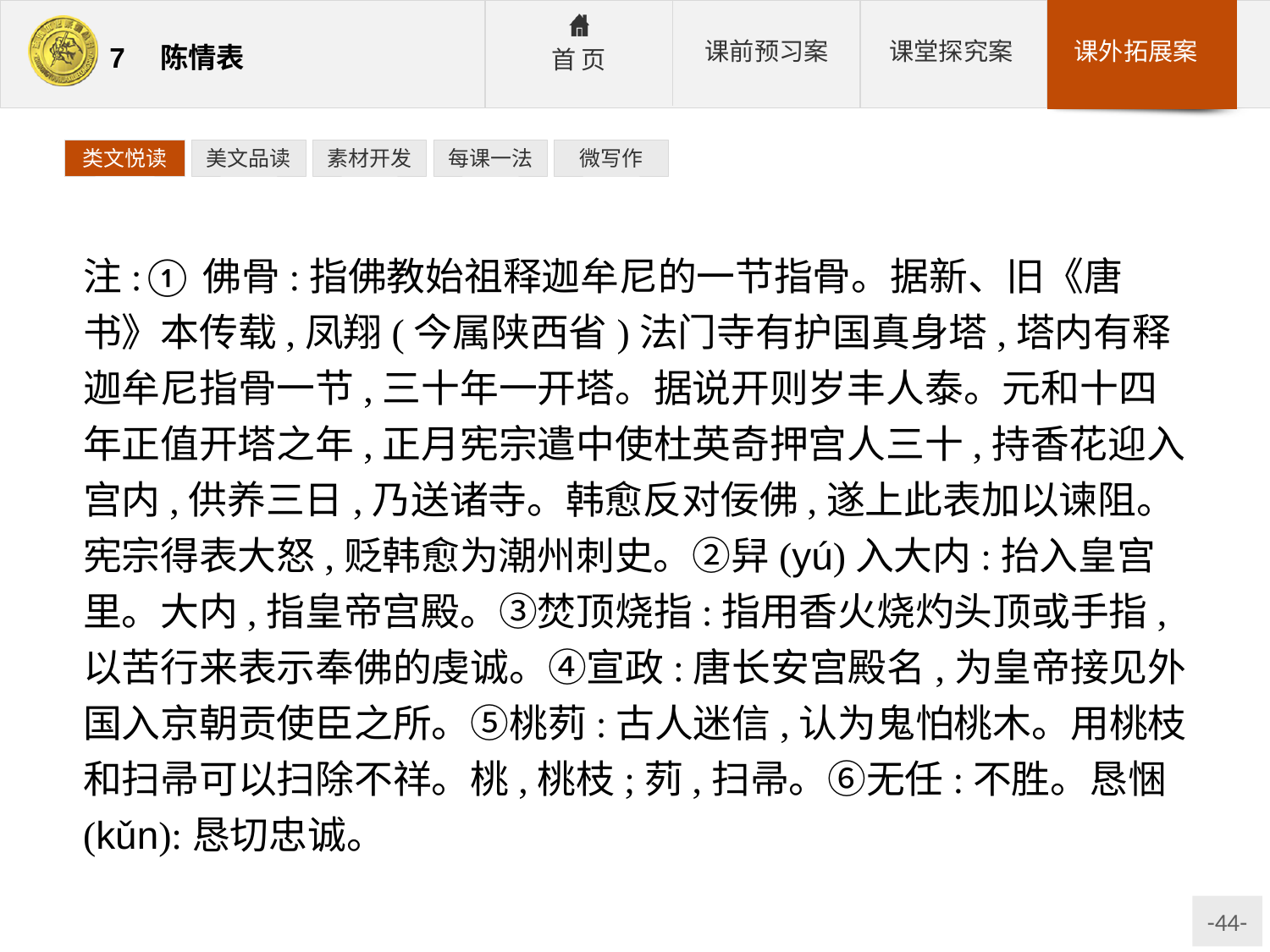

类文悦读
美文品读
素材开发
每课一法
微写作
注:①佛骨:指佛教始祖释迦牟尼的一节指骨。据新、旧《唐书》本传载,凤翔(今属陕西省)法门寺有护国真身塔,塔内有释迦牟尼指骨一节,三十年一开塔。据说开则岁丰人泰。元和十四年正值开塔之年,正月宪宗遣中使杜英奇押宫人三十,持香花迎入宫内,供养三日,乃送诸寺。韩愈反对佞佛,遂上此表加以谏阻。宪宗得表大怒,贬韩愈为潮州刺史。②舁(yú)入大内:抬入皇宫里。大内,指皇帝宫殿。③焚顶烧指:指用香火烧灼头顶或手指,以苦行来表示奉佛的虔诚。④宣政:唐长安宫殿名,为皇帝接见外国入京朝贡使臣之所。⑤桃茢:古人迷信,认为鬼怕桃木。用桃枝和扫帚可以扫除不祥。桃,桃枝;茢,扫帚。⑥无任:不胜。恳悃(kǔn):恳切忠诚。